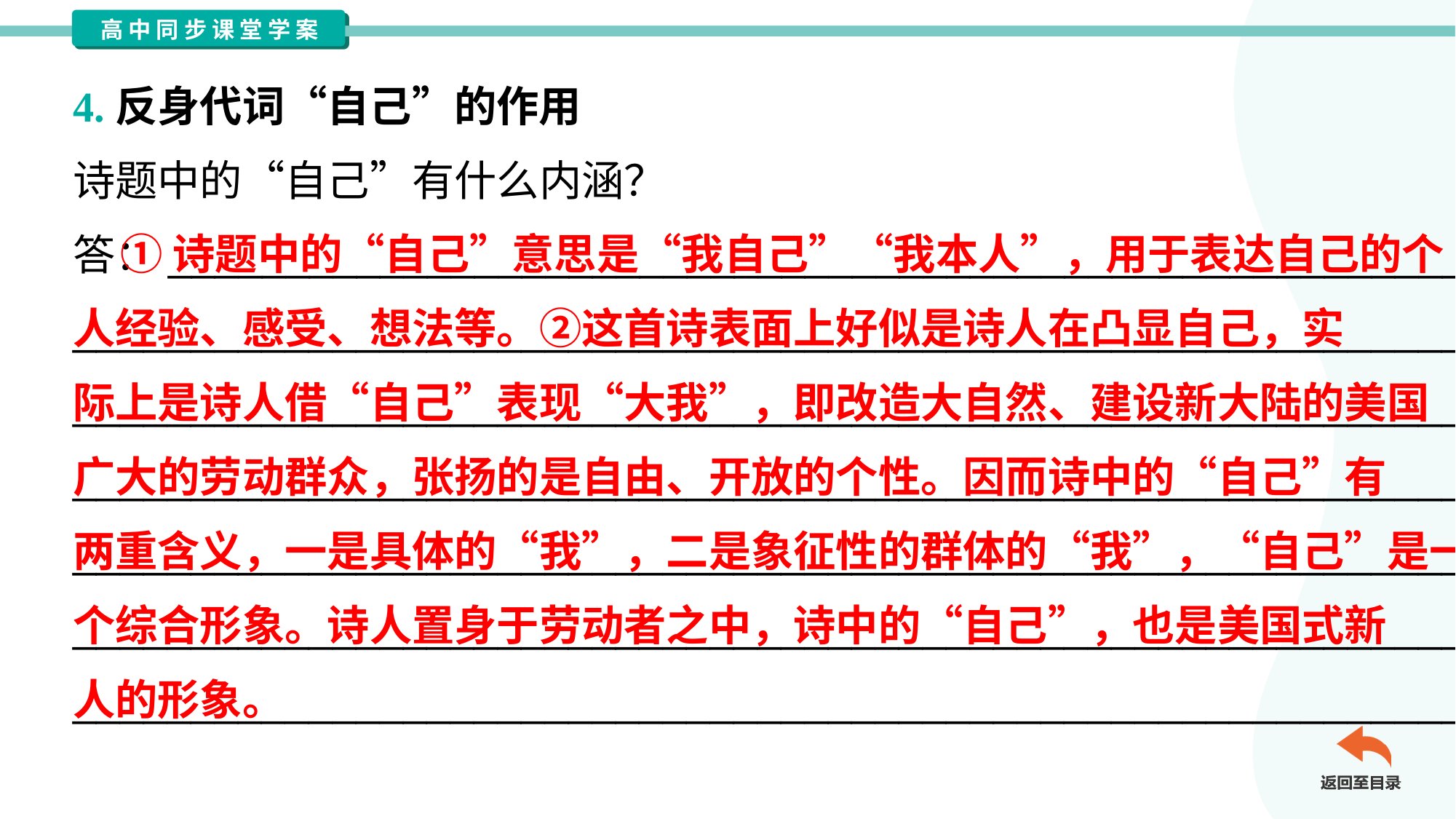

4.反身代词“自己”的作用
诗题中的“自己”有什么内涵？
答：_________________________________________________________
_____________________________________________________________
_____________________________________________________________
_____________________________________________________________
_____________________________________________________________
_____________________________________________________________
_____________________________________________________________
     ①诗题中的“自己”意思是“我自己”“我本人”，用于表达自己的个
人经验、感受、想法等。②这首诗表面上好似是诗人在凸显自己，实
际上是诗人借“自己”表现“大我”，即改造大自然、建设新大陆的美国
广大的劳动群众，张扬的是自由、开放的个性。因而诗中的“自己”有
两重含义，一是具体的“我”，二是象征性的群体的“我”，“自己”是一
个综合形象。诗人置身于劳动者之中，诗中的“自己”，也是美国式新
人的形象。